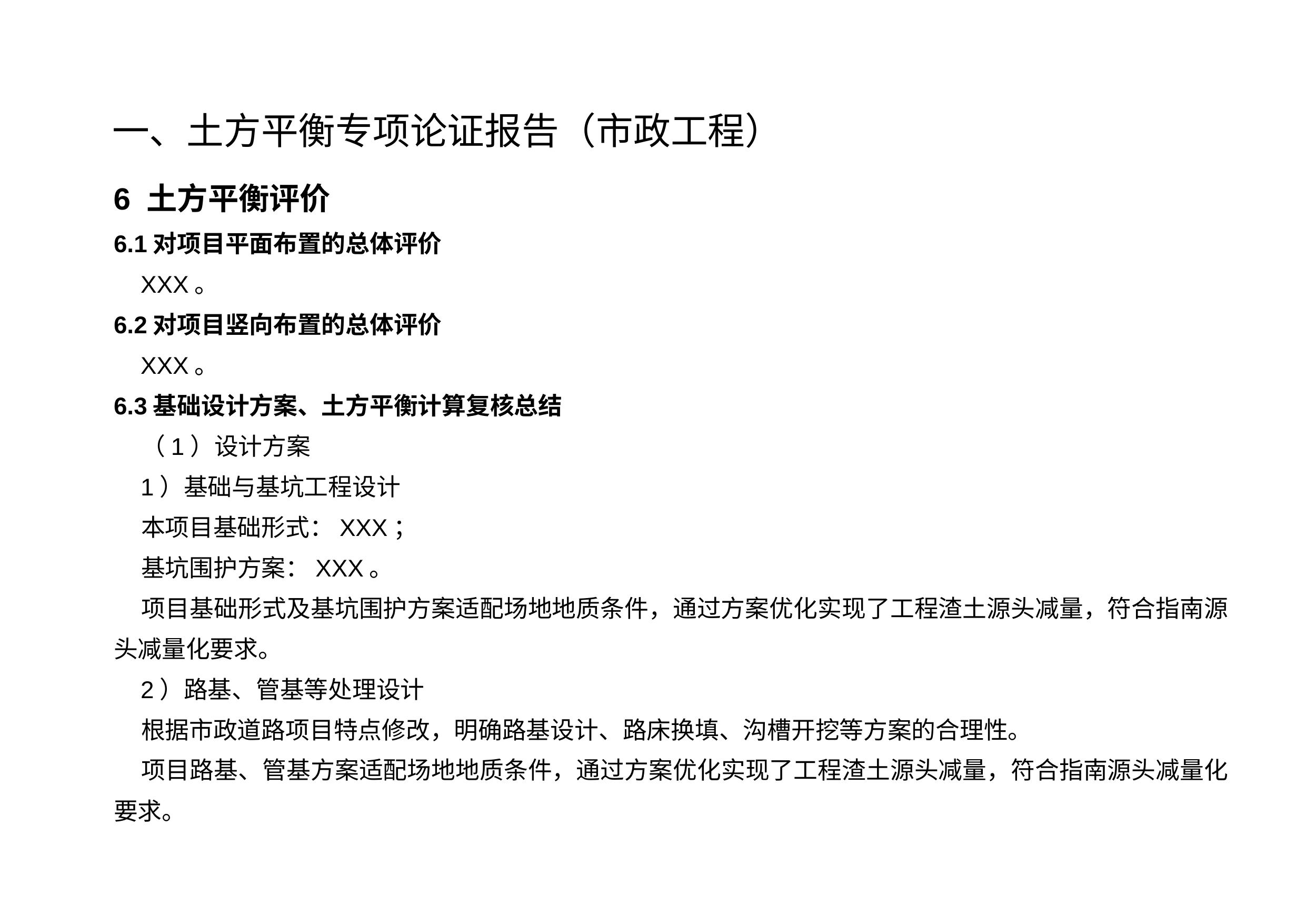

一、土方平衡专项论证报告（市政工程）
6 土方平衡评价
6.1对项目平面布置的总体评价
    XXX。
6.2对项目竖向布置的总体评价
    XXX。
6.3基础设计方案、土方平衡计算复核总结
    （1）设计方案
    1）基础与基坑工程设计
    本项目基础形式：XXX；
    基坑围护方案：XXX。
    项目基础形式及基坑围护方案适配场地地质条件，通过方案优化实现了工程渣土源头减量，符合指南源头减量化要求。
    2）路基、管基等处理设计
    根据市政道路项目特点修改，明确路基设计、路床换填、沟槽开挖等方案的合理性。
    项目路基、管基方案适配场地地质条件，通过方案优化实现了工程渣土源头减量，符合指南源头减量化要求。